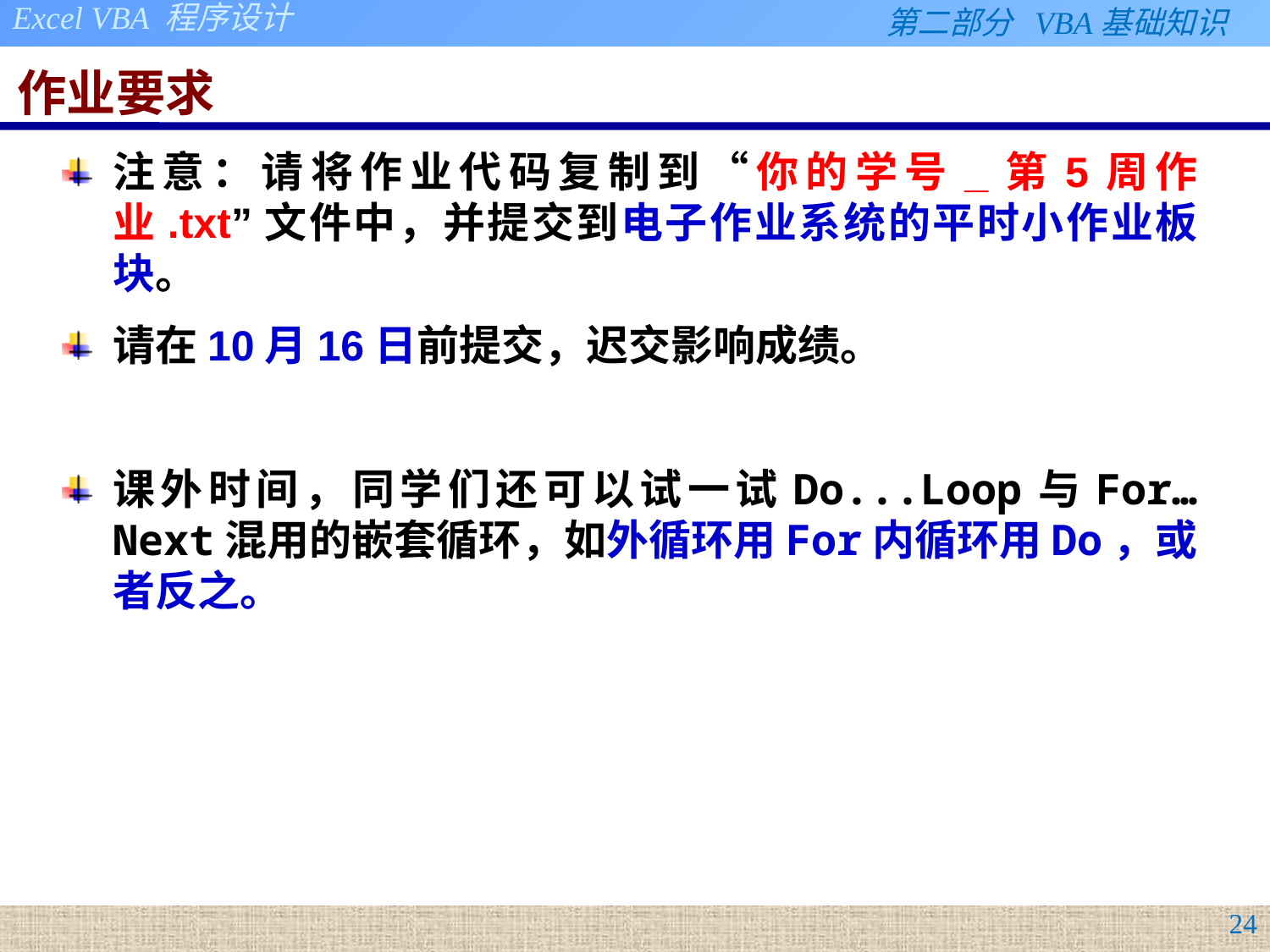

# 作业要求
注意：请将作业代码复制到“你的学号_第5周作业.txt”文件中，并提交到电子作业系统的平时小作业板块。
请在10月16日前提交，迟交影响成绩。

课外时间，同学们还可以试一试Do...Loop与For…Next混用的嵌套循环，如外循环用For内循环用Do，或者反之。